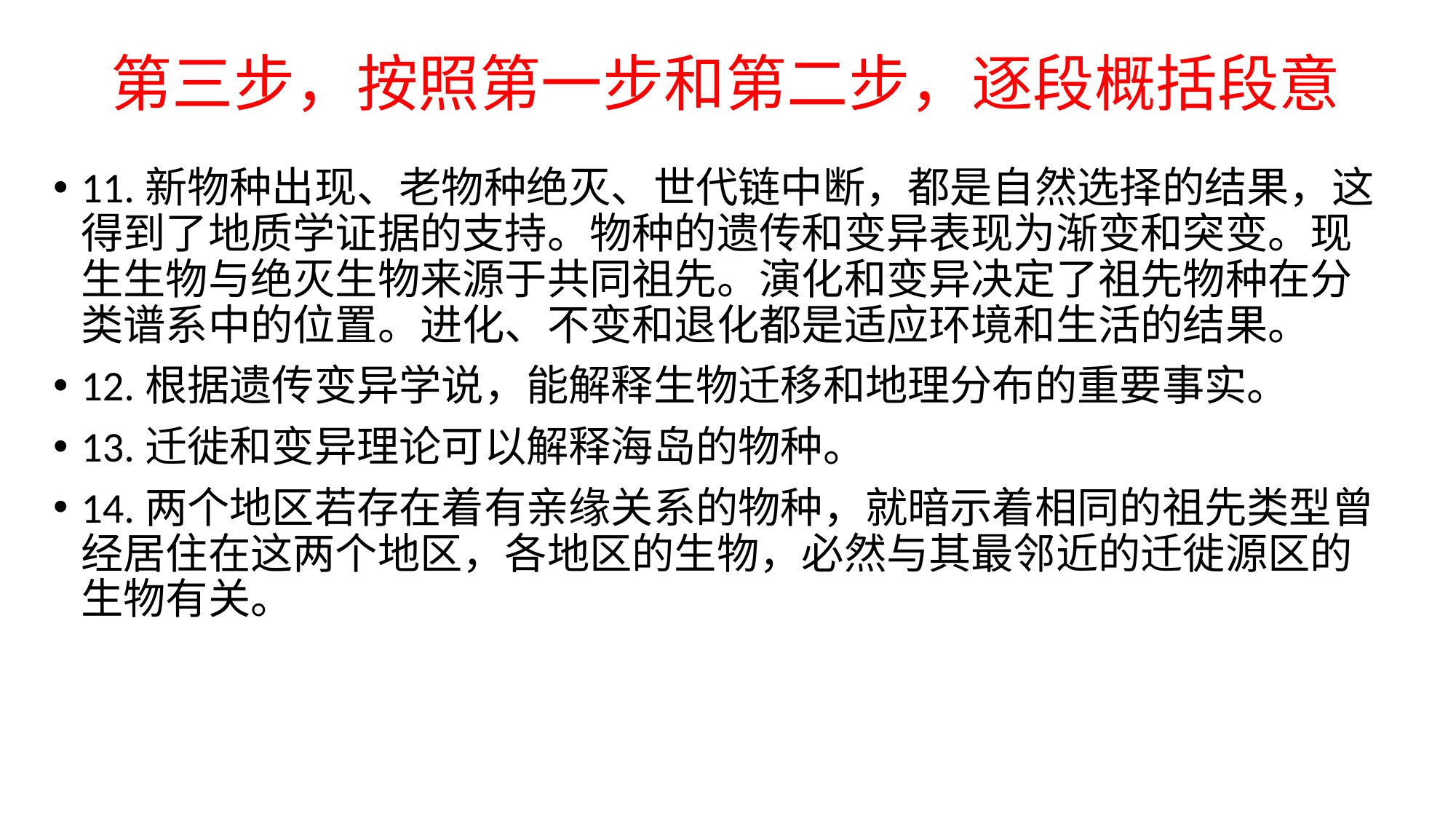

# 第三步，按照第一步和第二步，逐段概括段意
11.新物种出现、老物种绝灭、世代链中断，都是自然选择的结果，这得到了地质学证据的支持。物种的遗传和变异表现为渐变和突变。现生生物与绝灭生物来源于共同祖先。演化和变异决定了祖先物种在分类谱系中的位置。进化、不变和退化都是适应环境和生活的结果。
12.根据遗传变异学说，能解释生物迁移和地理分布的重要事实。
13.迁徙和变异理论可以解释海岛的物种。
14.两个地区若存在着有亲缘关系的物种，就暗示着相同的祖先类型曾经居住在这两个地区，各地区的生物，必然与其最邻近的迁徙源区的生物有关。